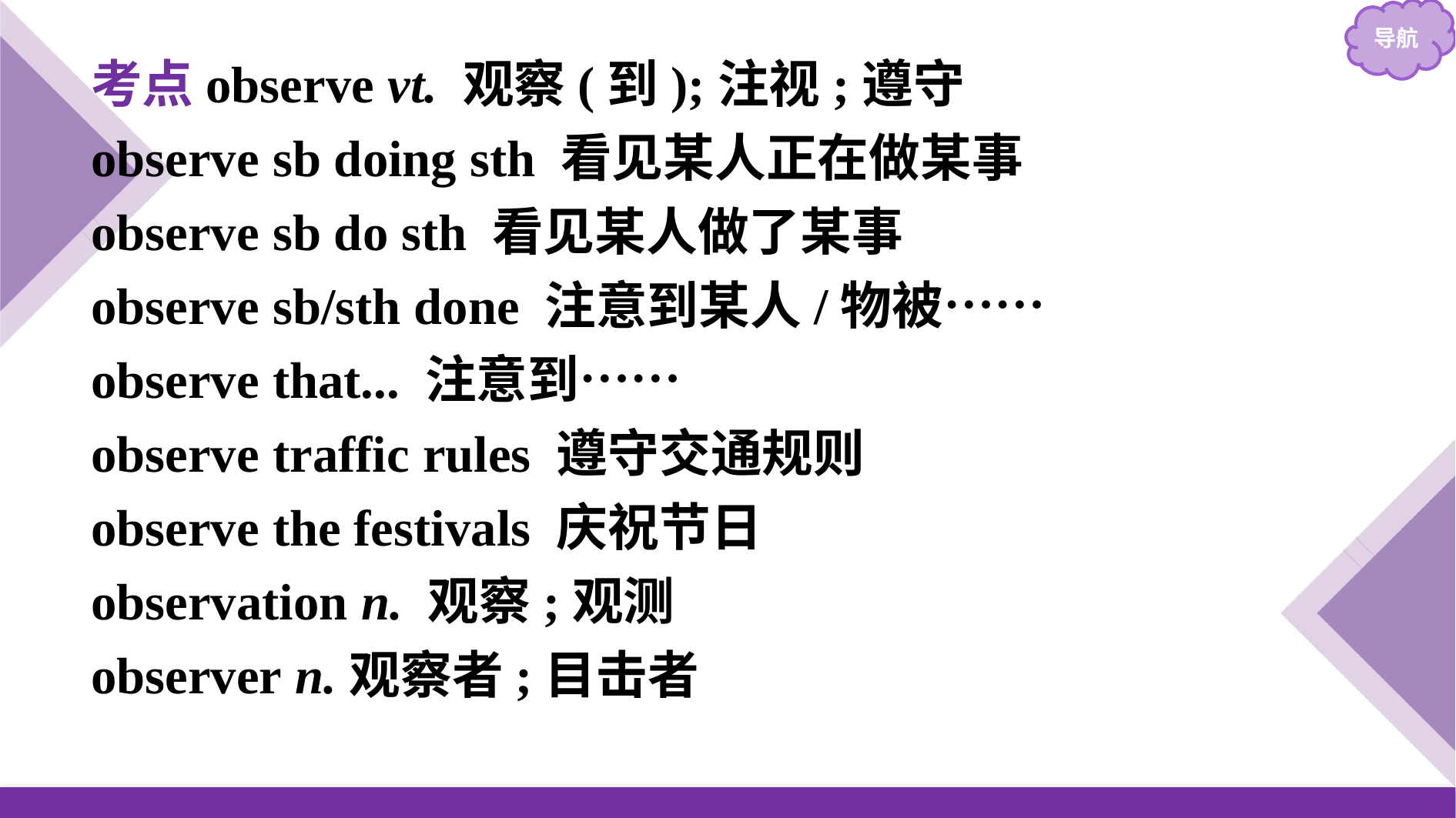

考点observe vt. 观察(到);注视;遵守
observe sb doing sth 看见某人正在做某事
observe sb do sth 看见某人做了某事
observe sb/sth done 注意到某人/物被……
observe that... 注意到……
observe traffic rules 遵守交通规则
observe the festivals 庆祝节日
observation n. 观察;观测
observer n.观察者;目击者